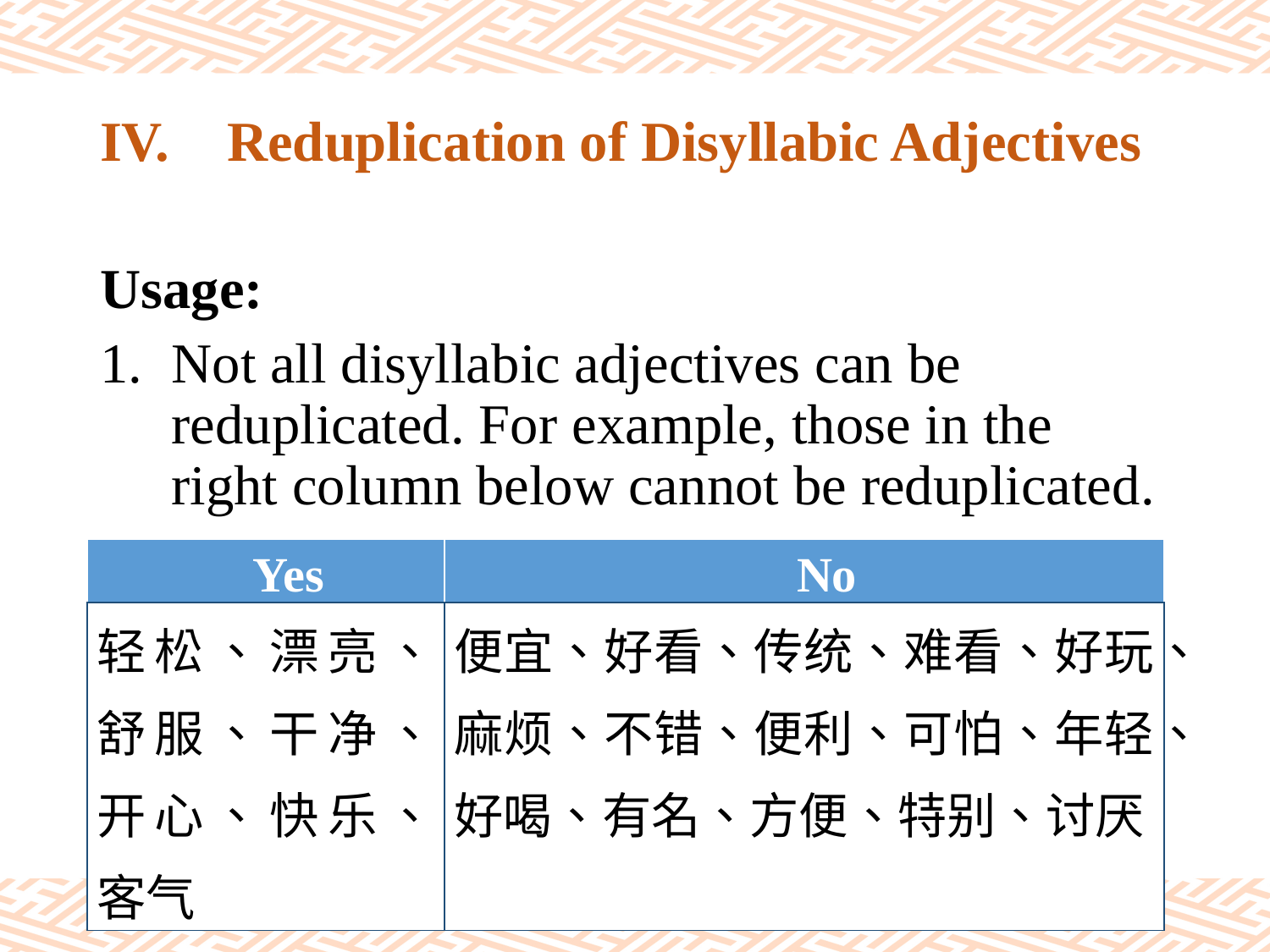

# IV.	Reduplication of Disyllabic Adjectives
Usage:
Not all disyllabic adjectives can be reduplicated. For example, those in the right column below cannot be reduplicated.
| Yes | No |
| --- | --- |
| 轻松、漂亮、舒服、干净、开心、快乐、客气 | 便宜、好看、传统、难看、好玩、麻烦、不错、便利、可怕、年轻、好喝、有名、方便、特别、讨厌 |